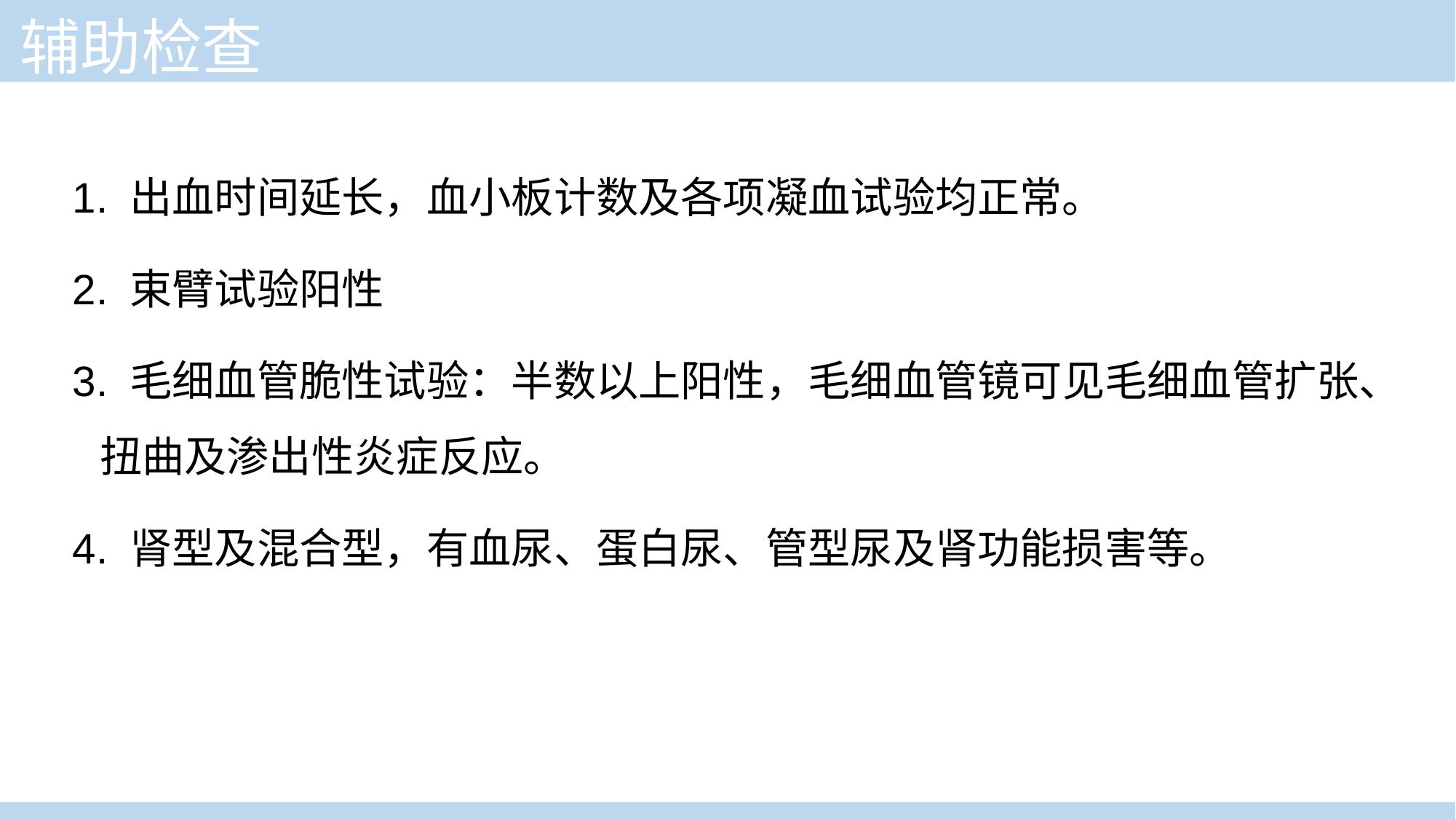

辅助检查
1. 出血时间延长，血小板计数及各项凝血试验均正常。
2. 束臂试验阳性
3. 毛细血管脆性试验：半数以上阳性，毛细血管镜可见毛细血管扩张、扭曲及渗出性炎症反应。
4. 肾型及混合型，有血尿、蛋白尿、管型尿及肾功能损害等。